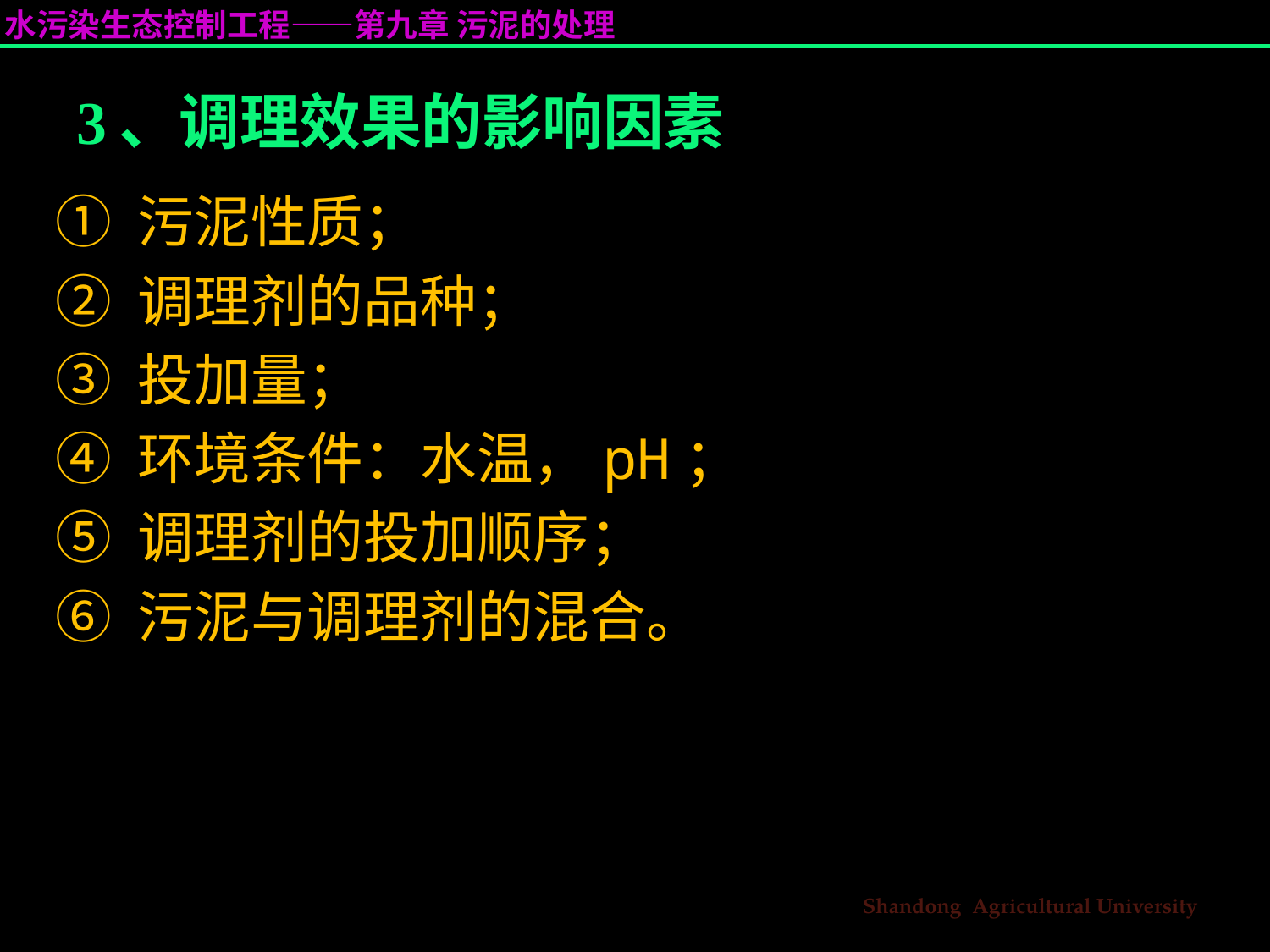

# 3、调理效果的影响因素
① 污泥性质；
② 调理剂的品种；
③ 投加量；
④ 环境条件：水温，pH；
⑤ 调理剂的投加顺序；
⑥ 污泥与调理剂的混合。